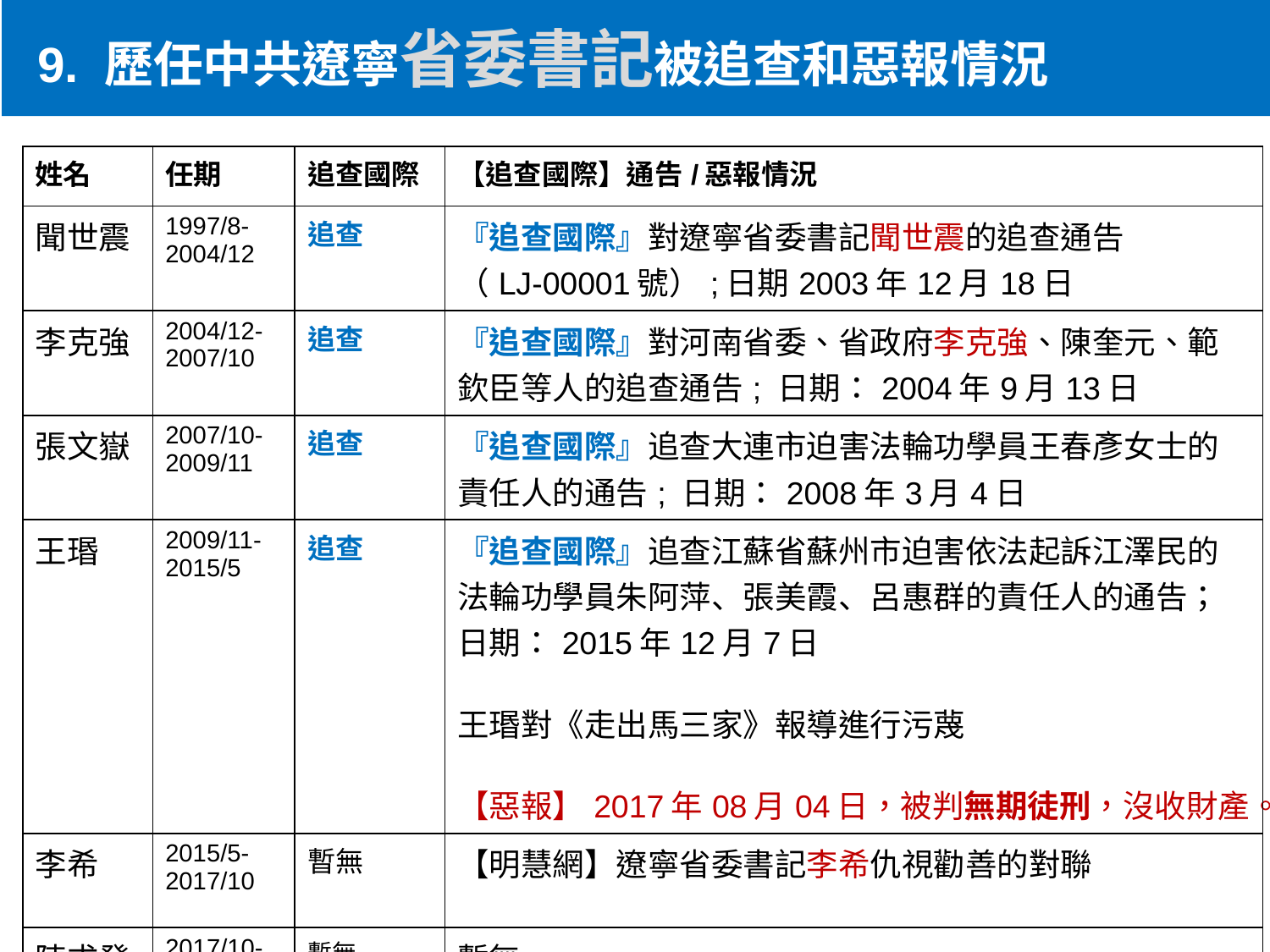

9. 歷任中共遼寧省委書記被追查和惡報情況
| 姓名 | 任期 | 追查國際 | 【追查國際】通告/惡報情況 |
| --- | --- | --- | --- |
| 聞世震 | 1997/8-2004/12 | 追查 | 『追查國際』對遼寧省委書記聞世震的追查通告 （LJ-00001號）;日期2003年12月18日 |
| 李克強 | 2004/12-2007/10 | 追查 | 『追查國際』對河南省委、省政府李克強、陳奎元、範欽臣等人的追查通告; 日期：2004年9月13日 |
| 張文嶽 | 2007/10-2009/11 | 追查 | 『追查國際』追查大連市迫害法輪功學員王春彥女士的責任人的通告; 日期：2008年3月4日 |
| 王瑉 | 2009/11-2015/5 | 追查 | 『追查國際』追查江蘇省蘇州市迫害依法起訴江澤民的法輪功學員朱阿萍、張美霞、呂惠群的責任人的通告； 日期：2015年12月7日 王瑉對《走出馬三家》報導進行污蔑 【惡報】2017年08月04日，被判無期徒刑，沒收財產。 |
| 李希 | 2015/5-2017/10 | 暫無 | 【明慧網】遼寧省委書記李希仇視勸善的對聯 |
| 陳求發 | 2017/10- | 暫無 | 暫無 |